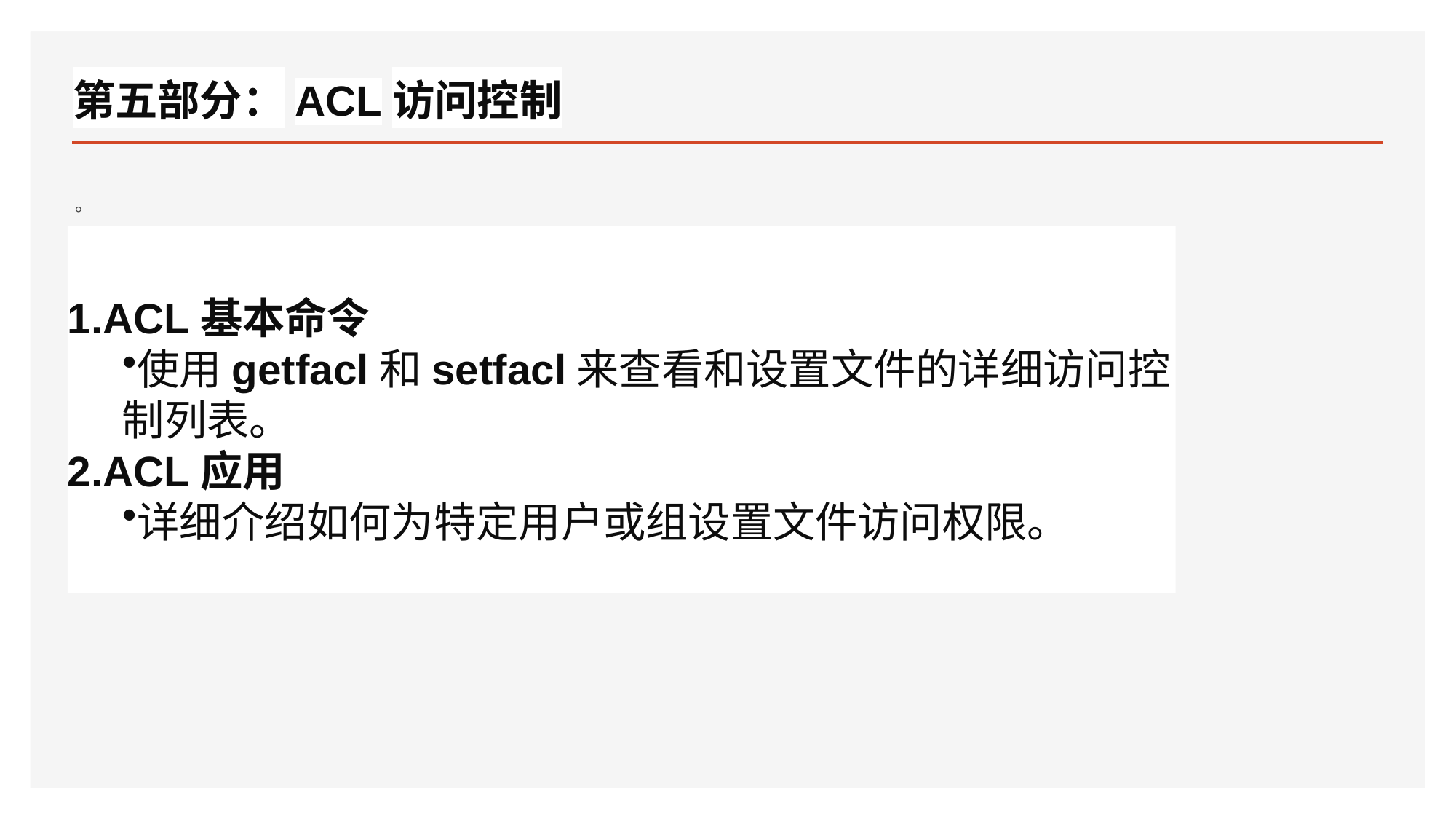

# 第五部分：ACL访问控制
。

ACL基本命令
使用getfacl和setfacl来查看和设置文件的详细访问控制列表。
ACL应用
详细介绍如何为特定用户或组设置文件访问权限。